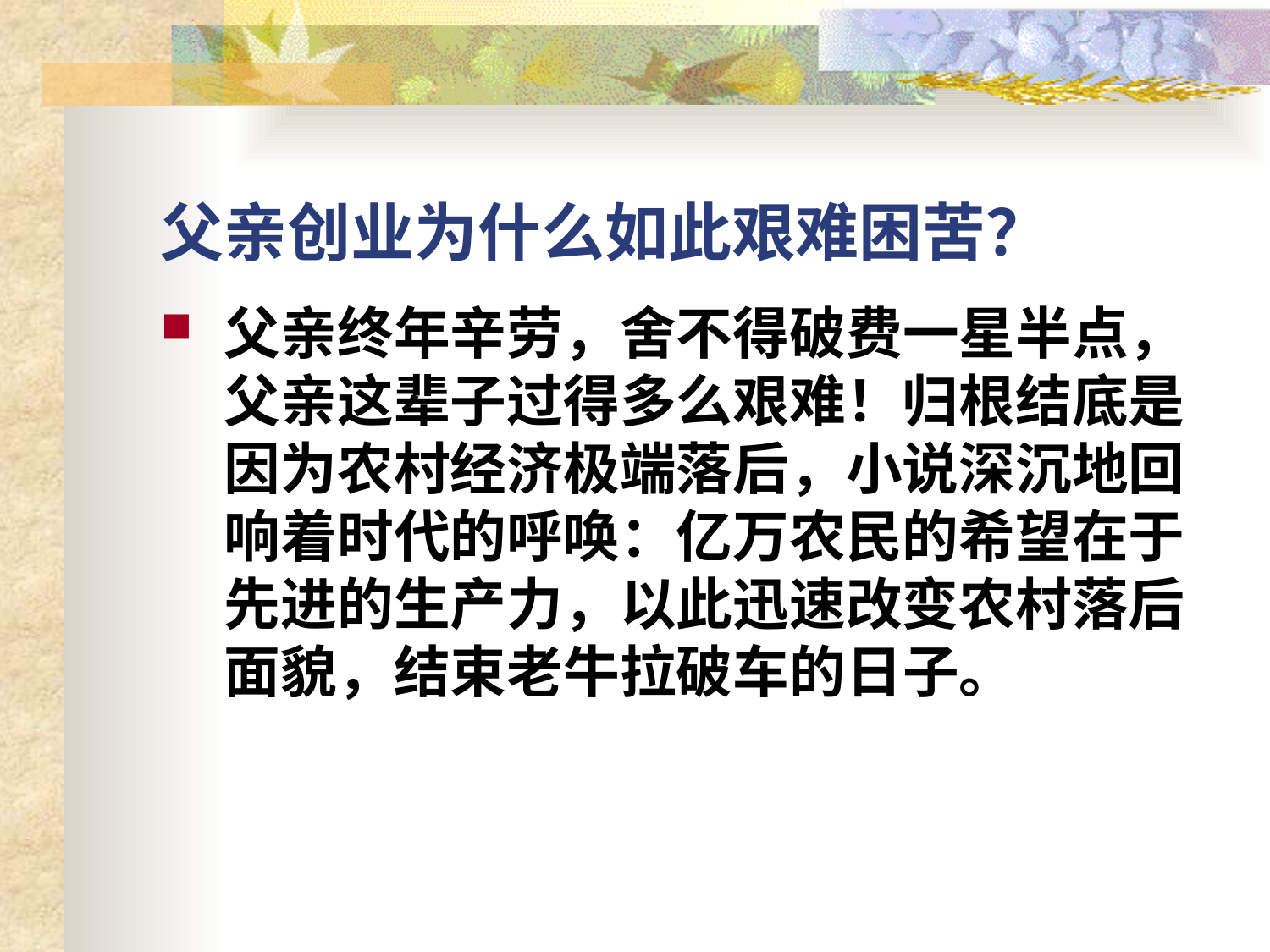

# 父亲创业为什么如此艰难困苦？
父亲终年辛劳，舍不得破费一星半点，父亲这辈子过得多么艰难！归根结底是因为农村经济极端落后，小说深沉地回响着时代的呼唤：亿万农民的希望在于先进的生产力，以此迅速改变农村落后面貌，结束老牛拉破车的日子。